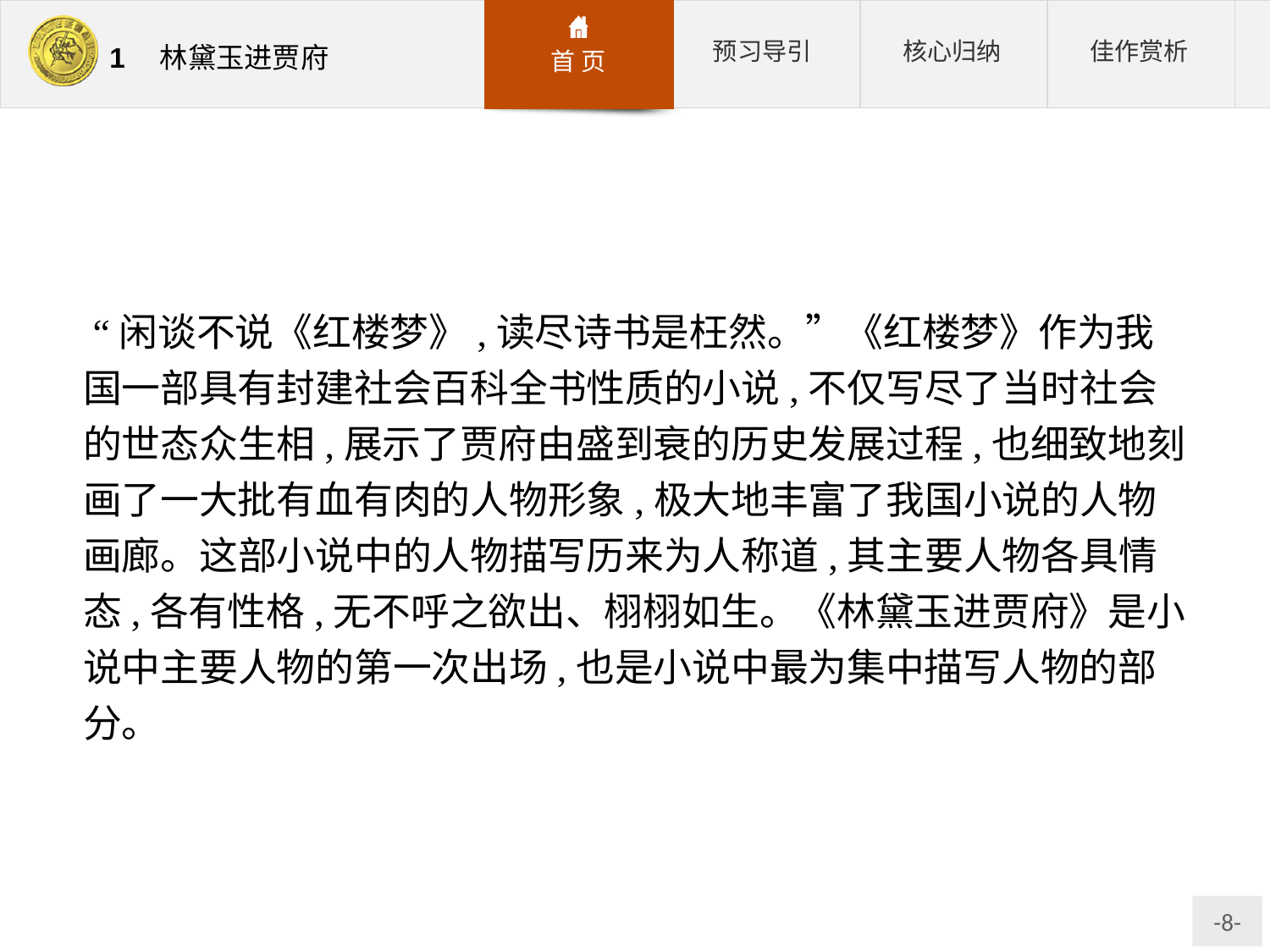

“闲谈不说《红楼梦》,读尽诗书是枉然。”《红楼梦》作为我国一部具有封建社会百科全书性质的小说,不仅写尽了当时社会的世态众生相,展示了贾府由盛到衰的历史发展过程,也细致地刻画了一大批有血有肉的人物形象,极大地丰富了我国小说的人物画廊。这部小说中的人物描写历来为人称道,其主要人物各具情态,各有性格,无不呼之欲出、栩栩如生。《林黛玉进贾府》是小说中主要人物的第一次出场,也是小说中最为集中描写人物的部分。